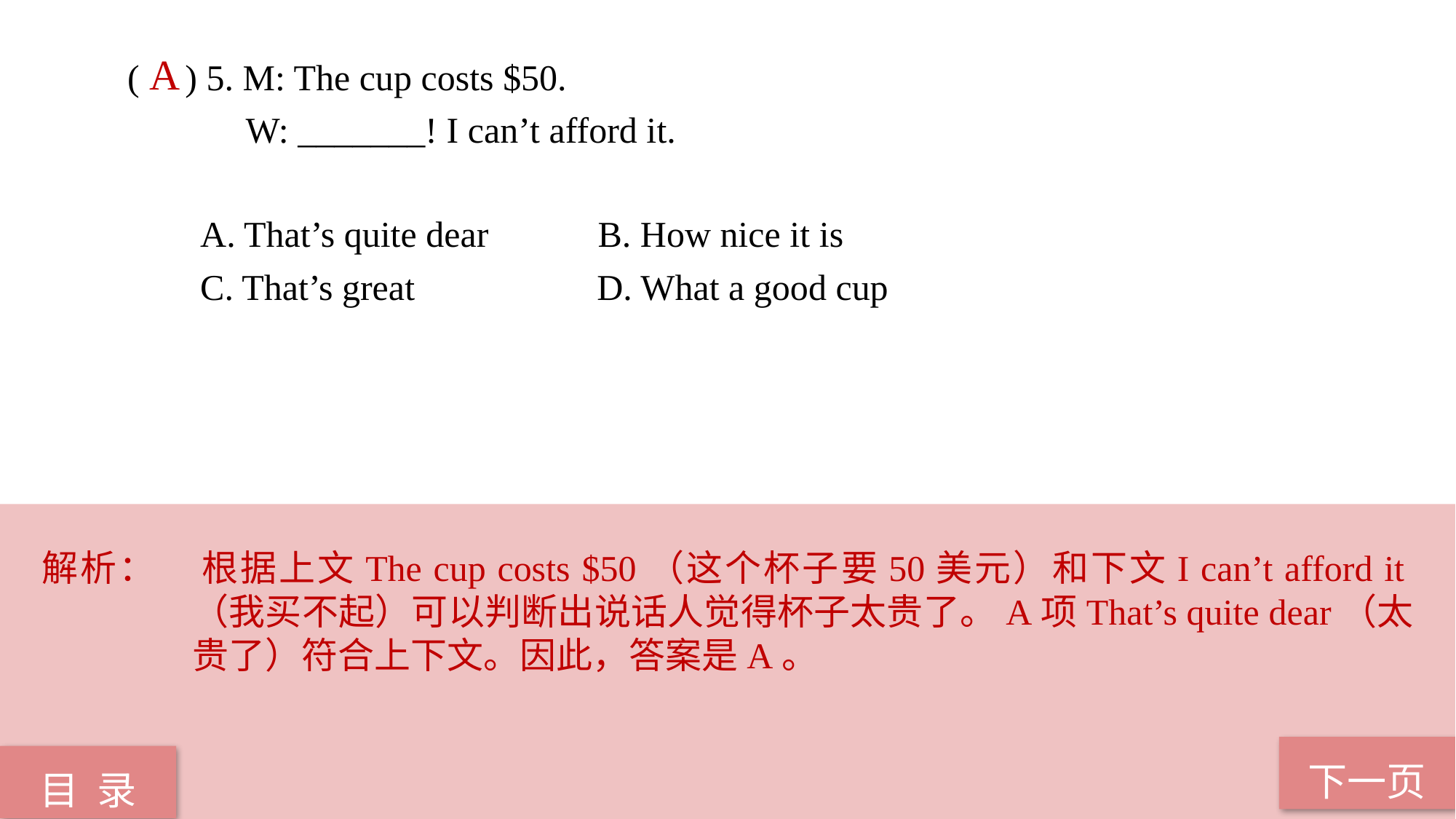

(     ) 5. M: The cup costs $50.
             W: _______! I can’t afford it.

        A. That’s quite dear            B. How nice it is
        C. That’s great                    D. What a good cup

A
解析：	根据上文The cup costs $50（这个杯子要50美元）和下文I can’t afford it（我买不起）可以判断出说话人觉得杯子太贵了。A项That’s quite dear（太贵了）符合上下文。因此，答案是A。
下一页